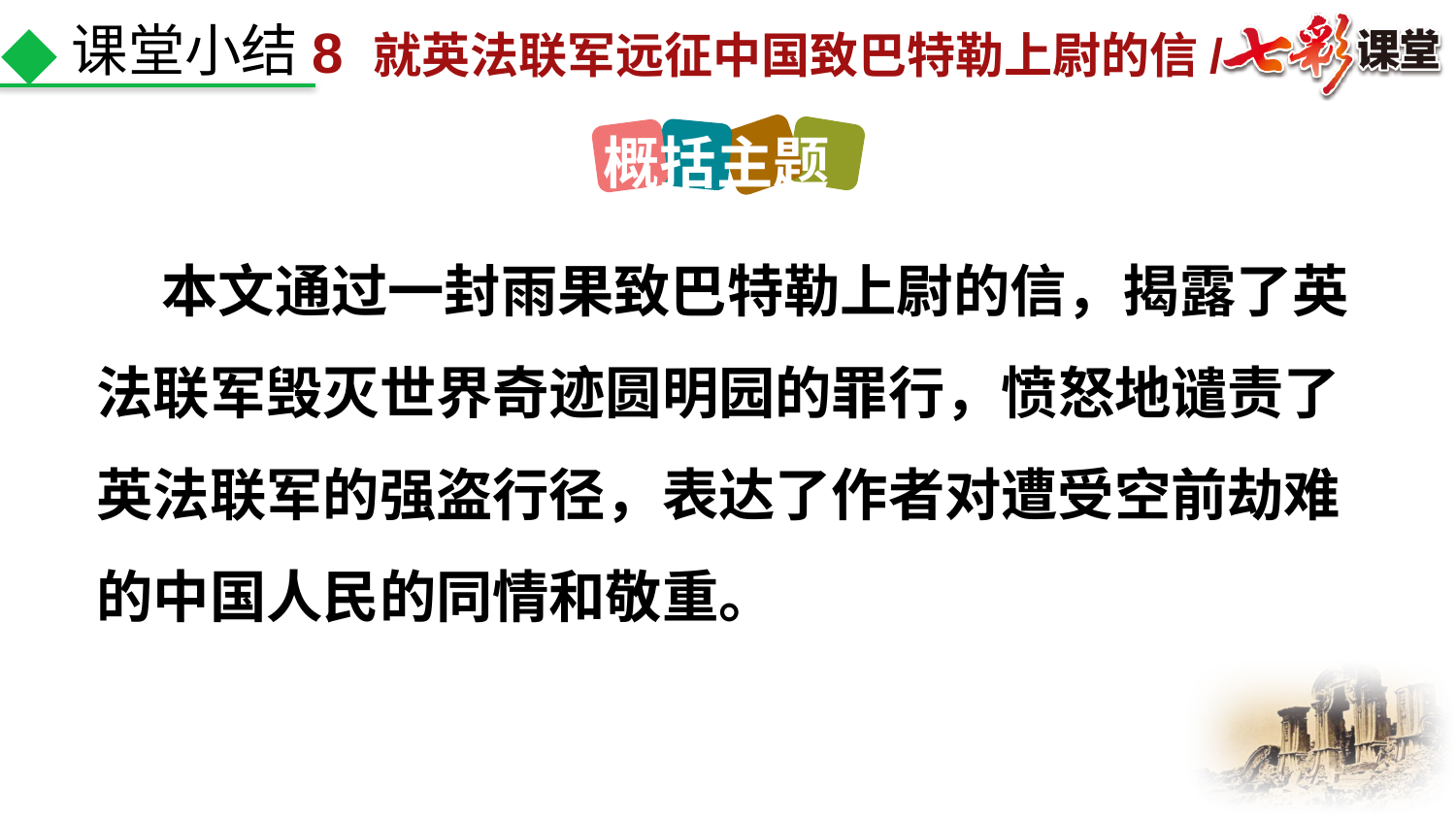

课堂小结

概括主题

    本文通过一封雨果致巴特勒上尉的信，揭露了英法联军毁灭世界奇迹圆明园的罪行，愤怒地谴责了英法联军的强盗行径，表达了作者对遭受空前劫难的中国人民的同情和敬重。